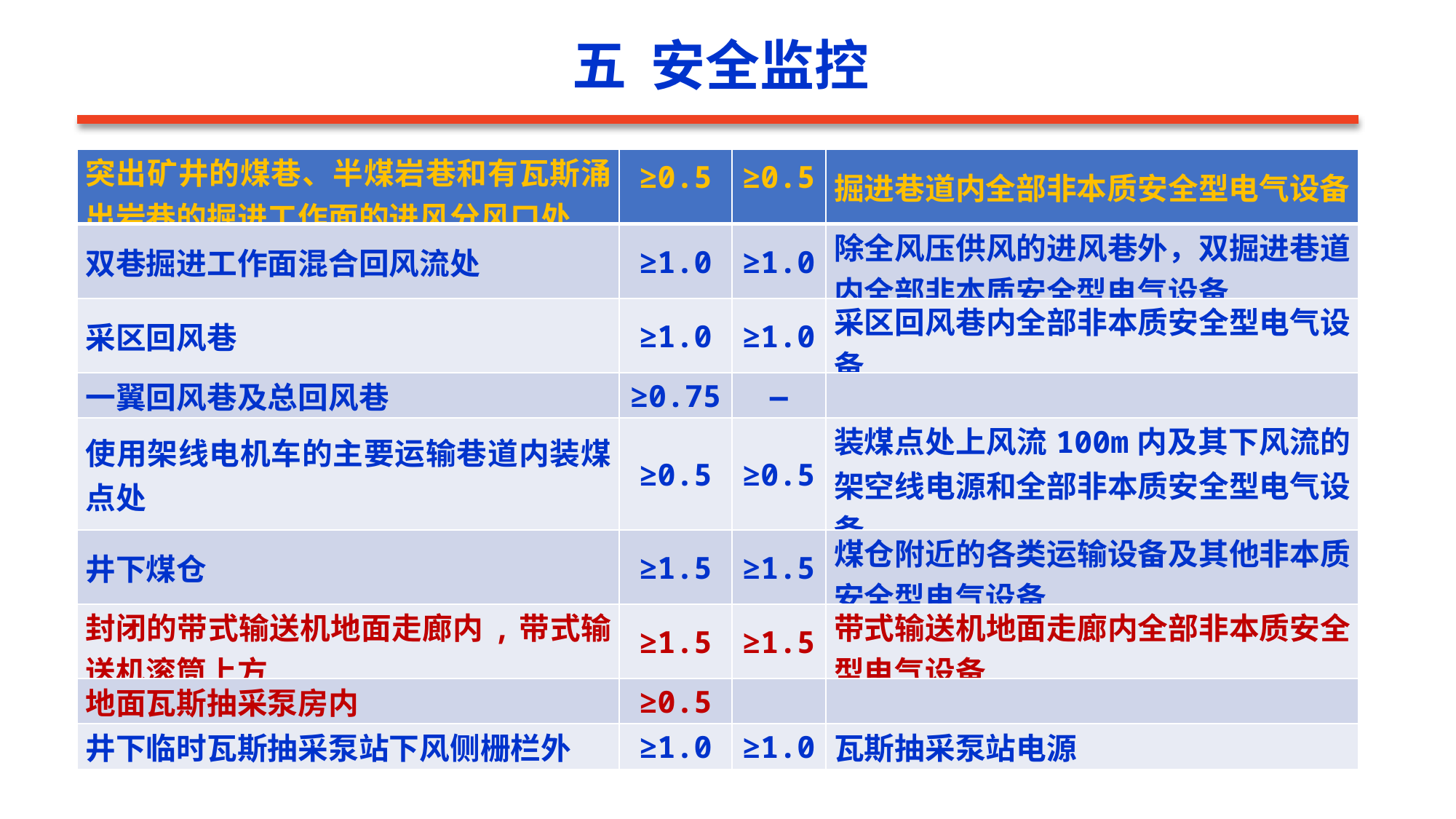

五  安全监控
| 突出矿井的煤巷、半煤岩巷和有瓦斯涌出岩巷的掘进工作面的进风分风口处 | ≥0.5 | ≥0.5 | 掘进巷道内全部非本质安全型电气设备 |
| --- | --- | --- | --- |
| 双巷掘进工作面混合回风流处 | ≥1.0 | ≥1.0 | 除全风压供风的进风巷外，双掘进巷道内全部非本质安全型电气设备 |
| 采区回风巷 | ≥1.0 | ≥1.0 | 采区回风巷内全部非本质安全型电气设备 |
| 一翼回风巷及总回风巷 | ≥0.75 | — |  |
| 使用架线电机车的主要运输巷道内装煤点处 | ≥0.5 | ≥0.5 | 装煤点处上风流100m内及其下风流的架空线电源和全部非本质安全型电气设备 |
| 井下煤仓 | ≥1.5 | ≥1.5 | 煤仓附近的各类运输设备及其他非本质安全型电气设备 |
| 封闭的带式输送机地面走廊内,带式输送机滚筒上方 | ≥1.5 | ≥1.5 | 带式输送机地面走廊内全部非本质安全型电气设备 |
| 地面瓦斯抽采泵房内 | ≥0.5 |  |  |
| 井下临时瓦斯抽采泵站下风侧栅栏外 | ≥1.0 | ≥1.0 | 瓦斯抽采泵站电源 |